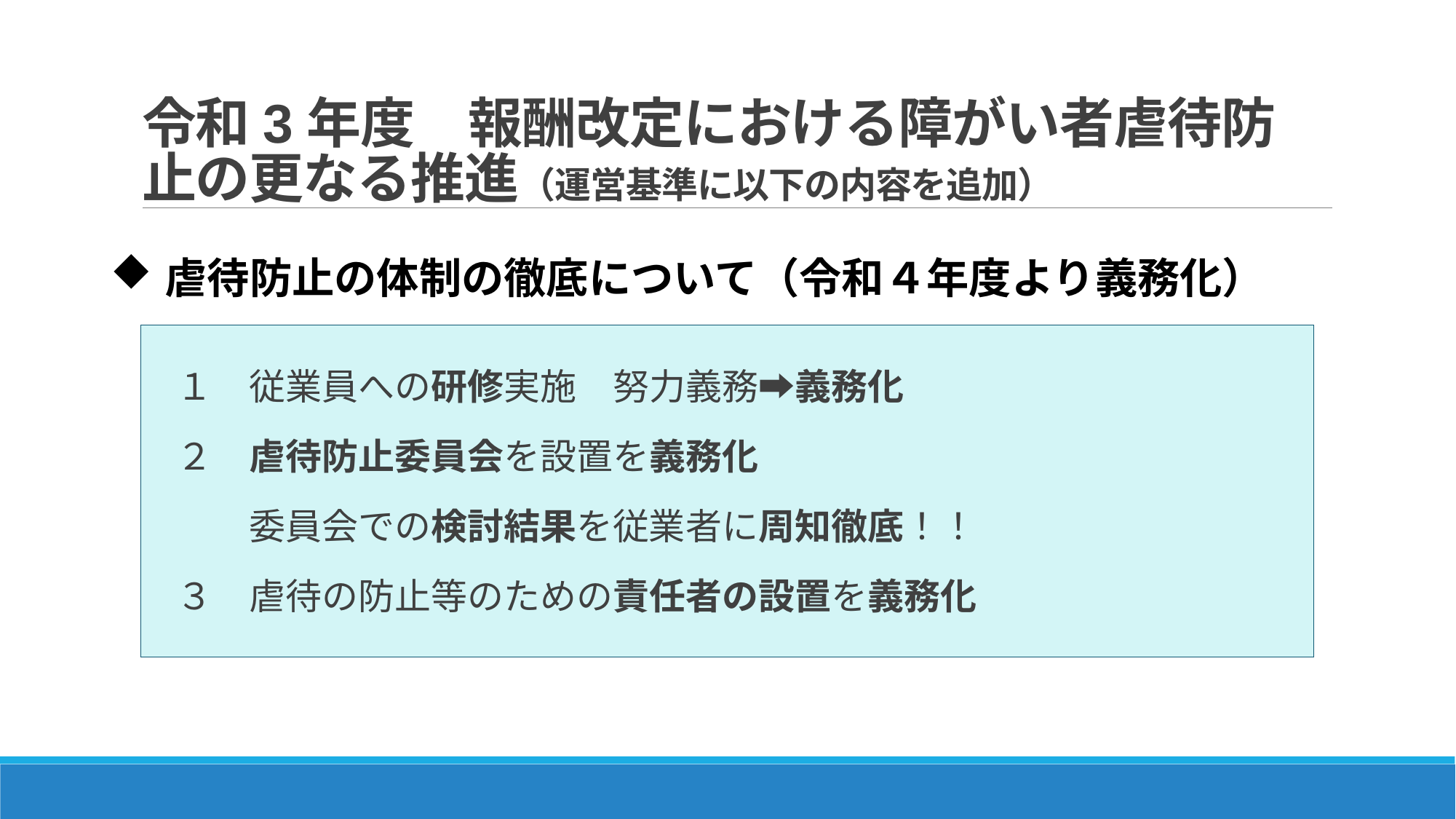

# 令和3年度　報酬改定における障がい者虐待防止の更なる推進（運営基準に以下の内容を追加）
虐待防止の体制の徹底について（令和４年度より義務化）
１　従業員への研修実施　努力義務➡義務化
２　虐待防止委員会を設置を義務化
　　委員会での検討結果を従業者に周知徹底！！
３　虐待の防止等のための責任者の設置を義務化